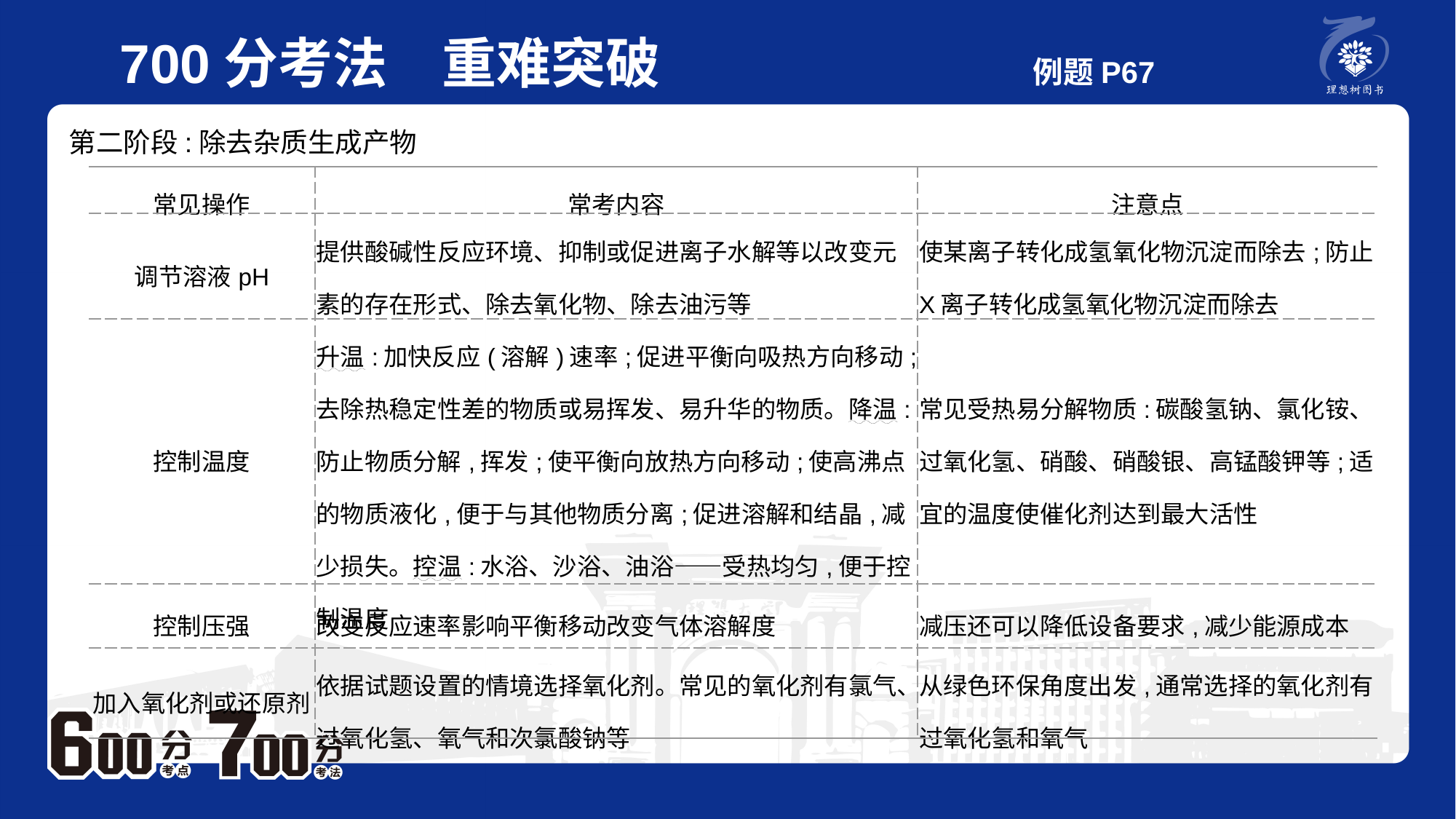

700分考法　重难突破                               例题P67
第二阶段:除去杂质生成产物
| 常见操作 | 常考内容 | 注意点 |
| --- | --- | --- |
| 调节溶液pH | 提供酸碱性反应环境、抑制或促进离子水解等以改变元素的存在形式、除去氧化物、除去油污等 | 使某离子转化成氢氧化物沉淀而除去;防止X离子转化成氢氧化物沉淀而除去 |
| 控制温度 | 升温:加快反应(溶解)速率;促进平衡向吸热方向移动;去除热稳定性差的物质或易挥发、易升华的物质。降温:防止物质分解,挥发;使平衡向放热方向移动;使高沸点的物质液化,便于与其他物质分离;促进溶解和结晶,减少损失。控温:水浴、沙浴、油浴——受热均匀,便于控制温度 | 常见受热易分解物质:碳酸氢钠、氯化铵、过氧化氢、硝酸、硝酸银、高锰酸钾等;适宜的温度使催化剂达到最大活性 |
| 控制压强 | 改变反应速率影响平衡移动改变气体溶解度 | 减压还可以降低设备要求,减少能源成本 |
| 加入氧化剂或还原剂 | 依据试题设置的情境选择氧化剂。常见的氧化剂有氯气、过氧化氢、氧气和次氯酸钠等 | 从绿色环保角度出发,通常选择的氧化剂有过氧化氢和氧气 |